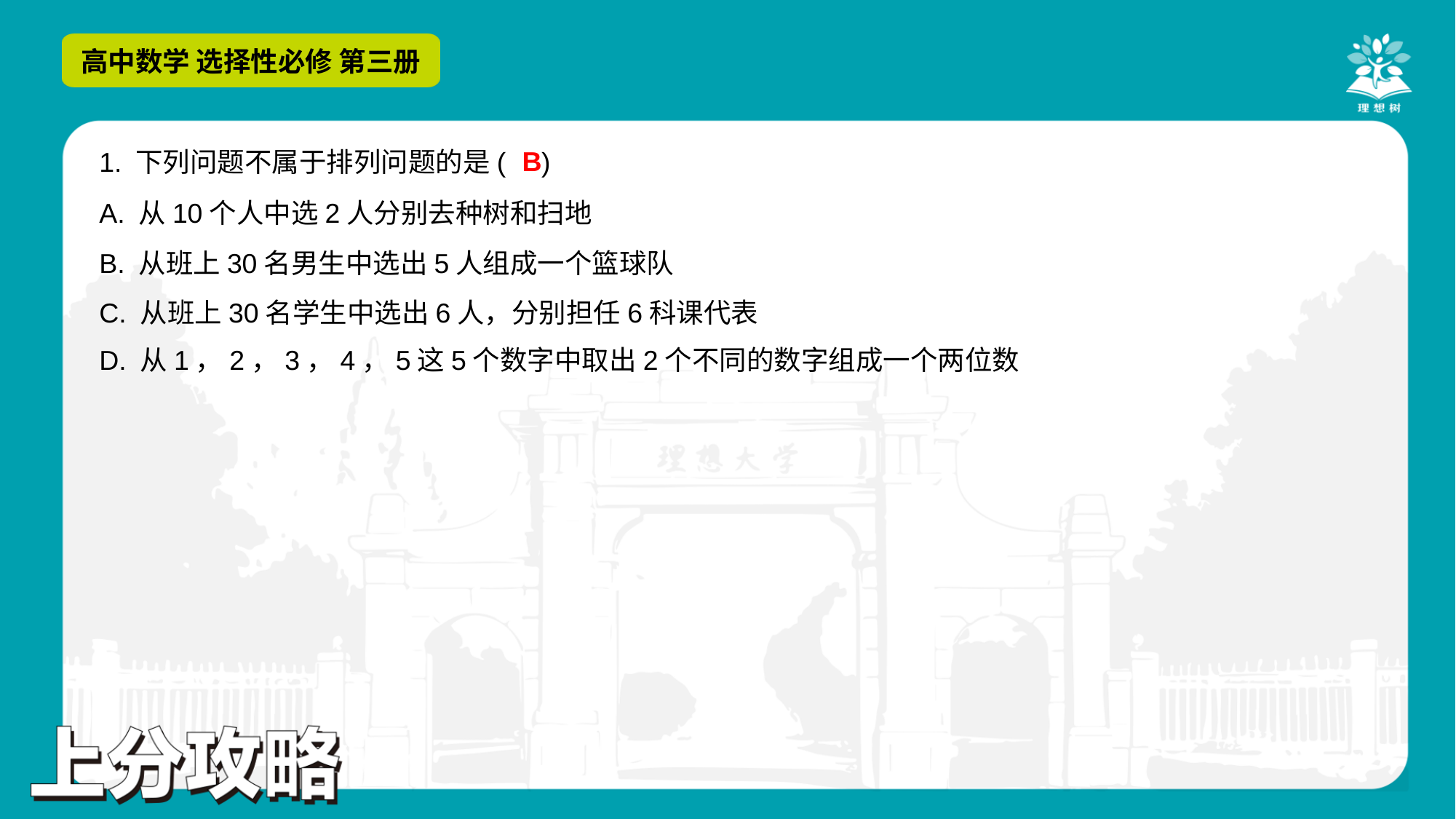

B
1. 下列问题不属于排列问题的是(     )
A. 从10个人中选2人分别去种树和扫地
B. 从班上30名男生中选出5人组成一个篮球队
C. 从班上30名学生中选出6人，分别担任6科课代表
D. 从1，2，3，4，5这5个数字中取出2个不同的数字组成一个两位数